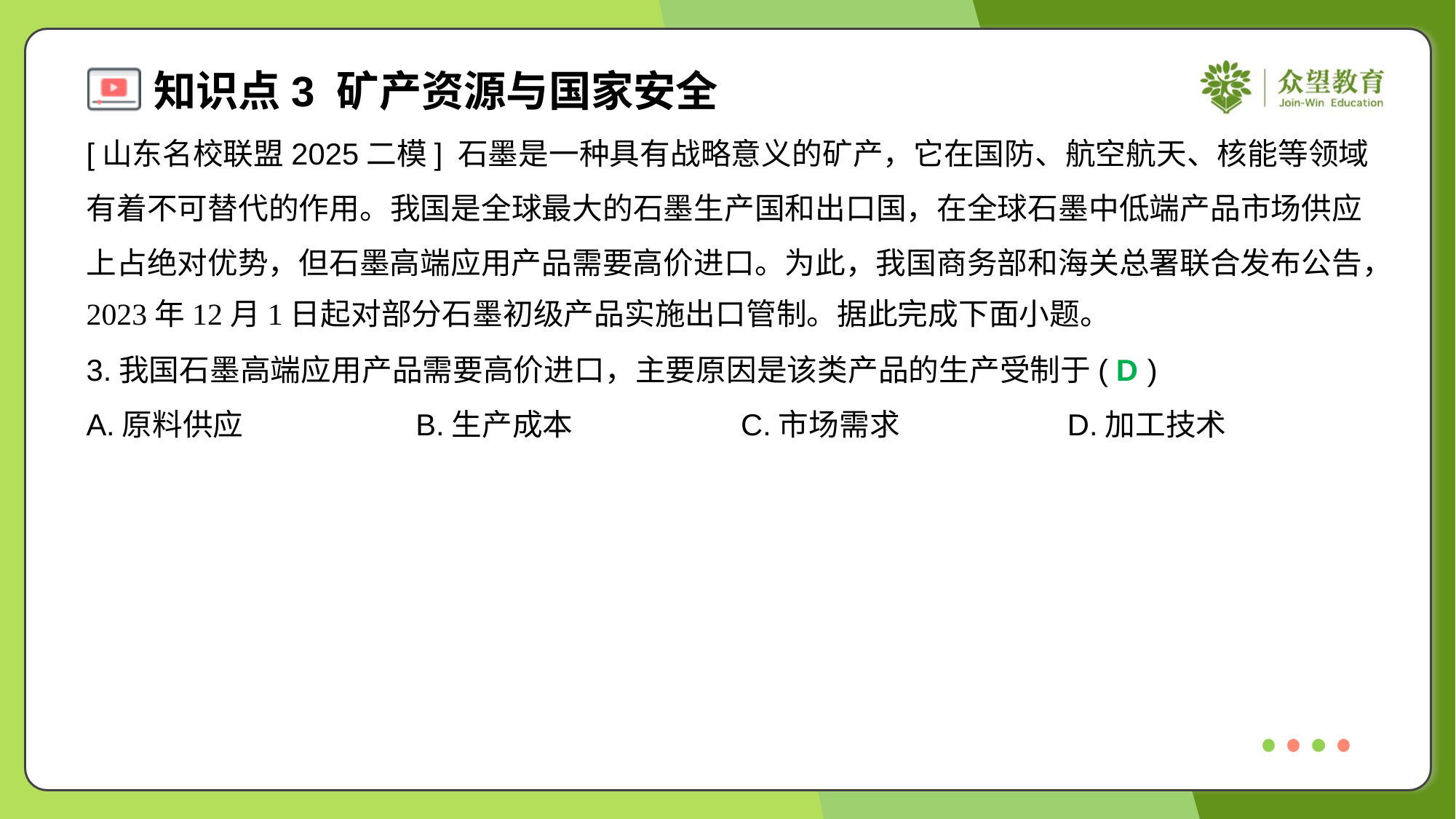

[山东名校联盟2025二模] 石墨是一种具有战略意义的矿产，它在国防、航空航天、核能等领域
有着不可替代的作用。我国是全球最大的石墨生产国和出口国，在全球石墨中低端产品市场供应
上占绝对优势，但石墨高端应用产品需要高价进口。为此，我国商务部和海关总署联合发布公告，
2023年12月1日起对部分石墨初级产品实施出口管制。据此完成下面小题。
3.我国石墨高端应用产品需要高价进口，主要原因是该类产品的生产受制于(     )
D
A.原料供应	B.生产成本	C.市场需求	D.加工技术